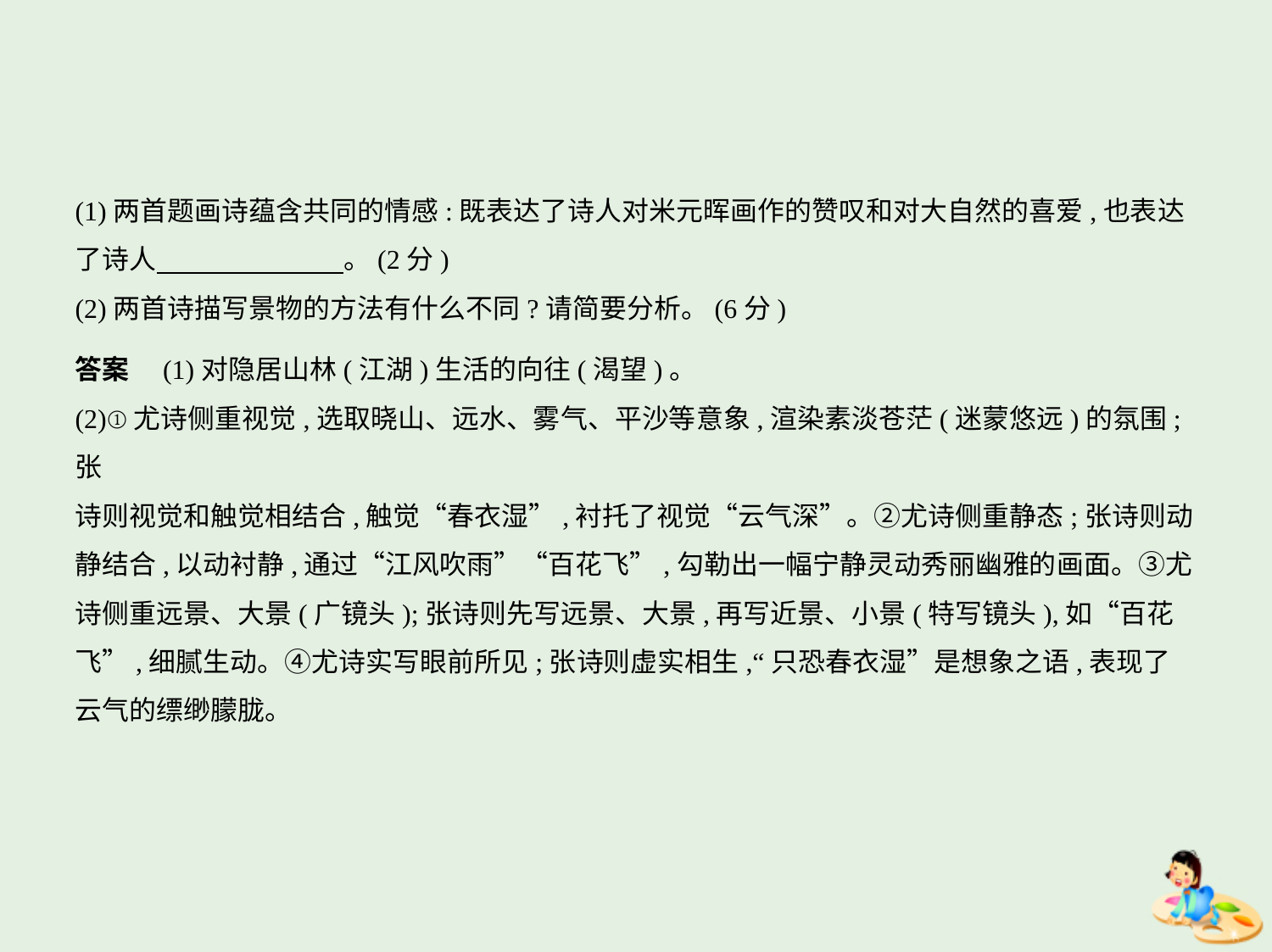

(1)两首题画诗蕴含共同的情感:既表达了诗人对米元晖画作的赞叹和对大自然的喜爱,也表达
了诗人　　　　　　    。(2分)
(2)两首诗描写景物的方法有什么不同?请简要分析。(6分)
答案　(1)对隐居山林(江湖)生活的向往(渴望)。
(2)①尤诗侧重视觉,选取晓山、远水、雾气、平沙等意象,渲染素淡苍茫(迷蒙悠远)的氛围;张
诗则视觉和触觉相结合,触觉“春衣湿”,衬托了视觉“云气深”。②尤诗侧重静态;张诗则动
静结合,以动衬静,通过“江风吹雨”“百花飞”,勾勒出一幅宁静灵动秀丽幽雅的画面。③尤
诗侧重远景、大景(广镜头);张诗则先写远景、大景,再写近景、小景(特写镜头),如“百花
飞”,细腻生动。④尤诗实写眼前所见;张诗则虚实相生,“只恐春衣湿”是想象之语,表现了
云气的缥缈朦胧。